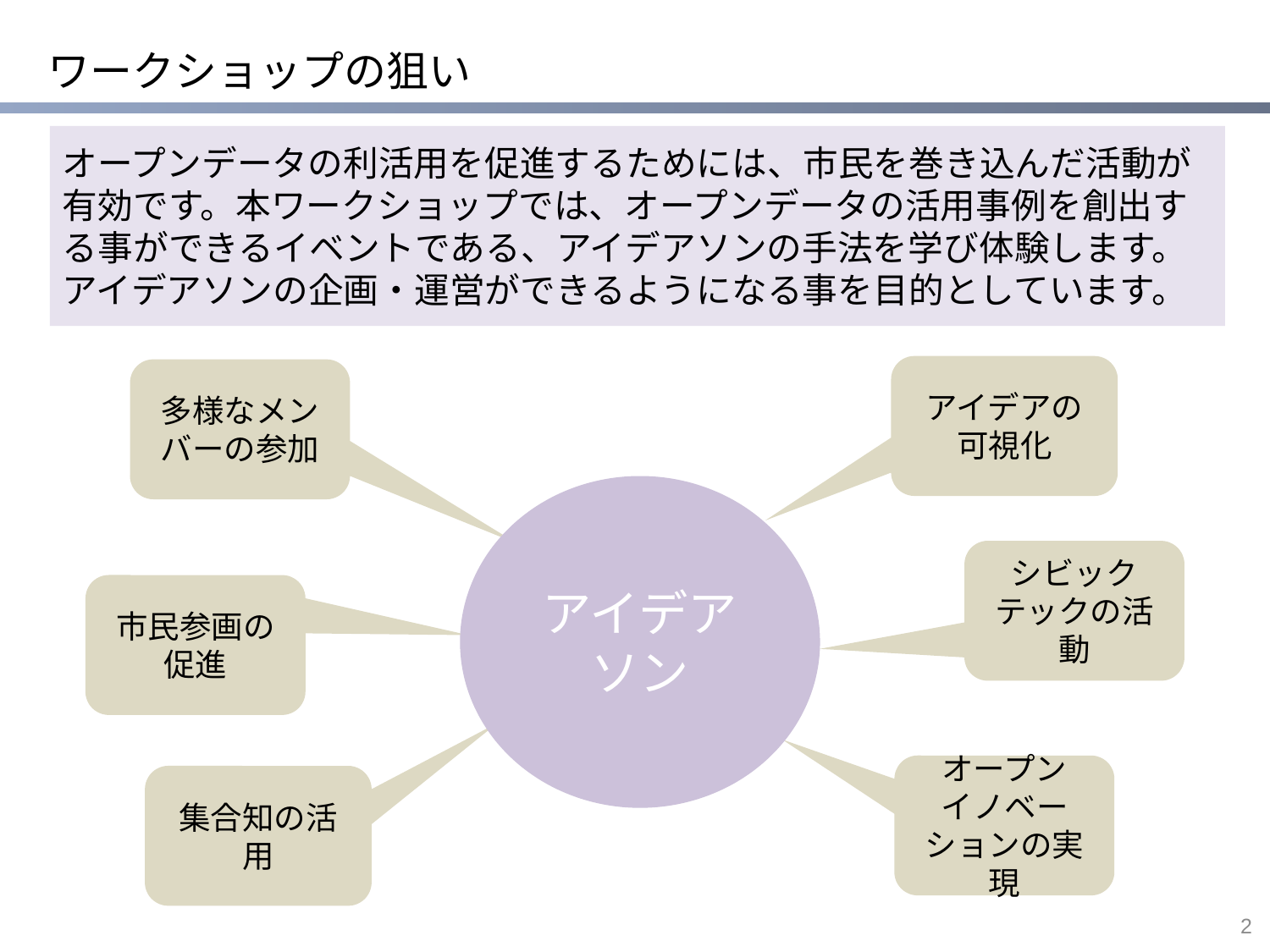

# ワークショップの狙い
オープンデータの利活用を促進するためには、市民を巻き込んだ活動が有効です。本ワークショップでは、オープンデータの活用事例を創出する事ができるイベントである、アイデアソンの手法を学び体験します。アイデアソンの企画・運営ができるようになる事を目的としています。
アイデアの
可視化
多様なメンバーの参加
アイデアソン
シビックテックの活動
市民参画の促進
オープン
イノベーションの実現
集合知の活用
2